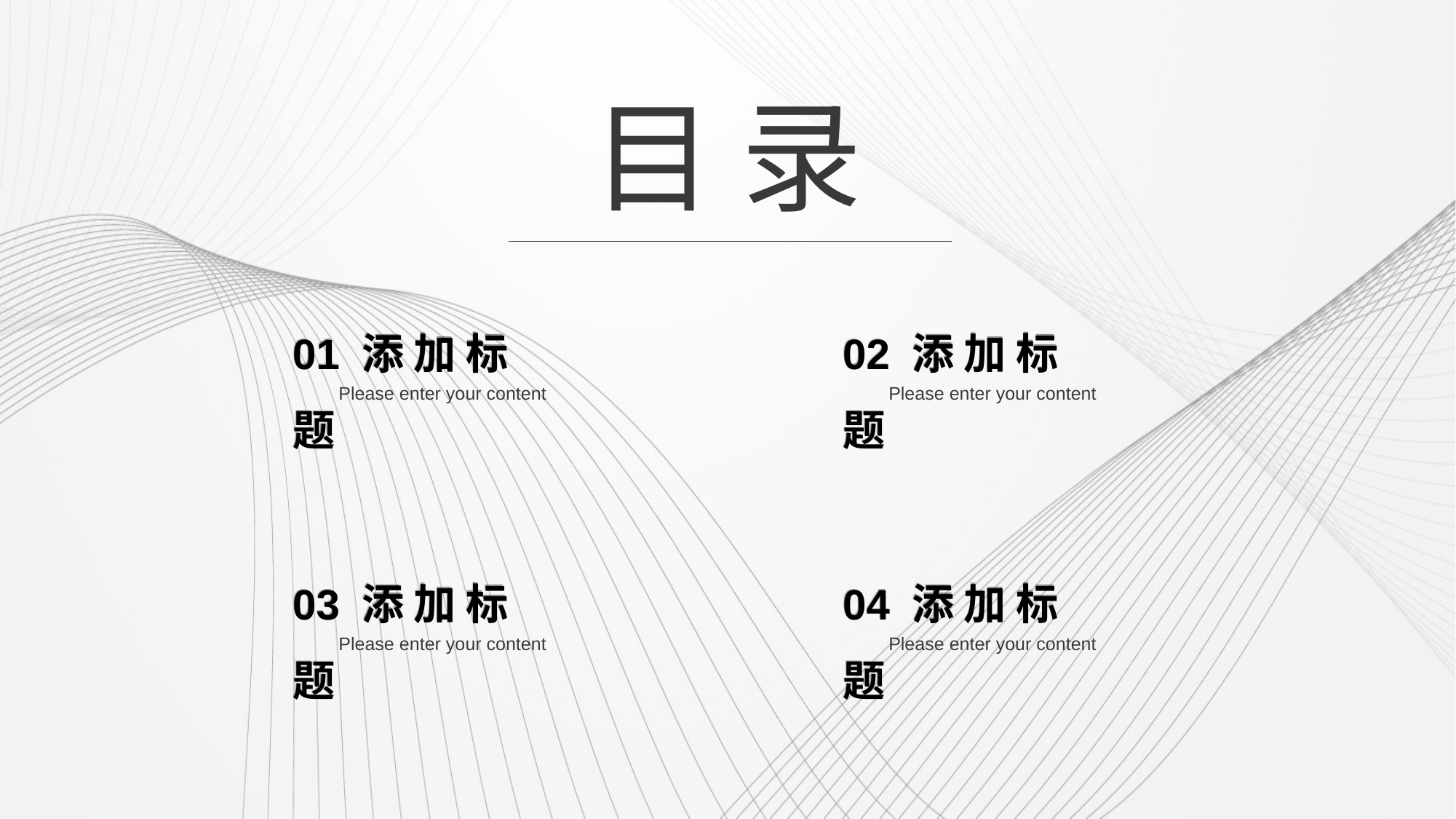

目 录
01 添 加 标 题
Please enter your content
02 添 加 标 题
Please enter your content
03 添 加 标 题
Please enter your content
04 添 加 标 题
Please enter your content